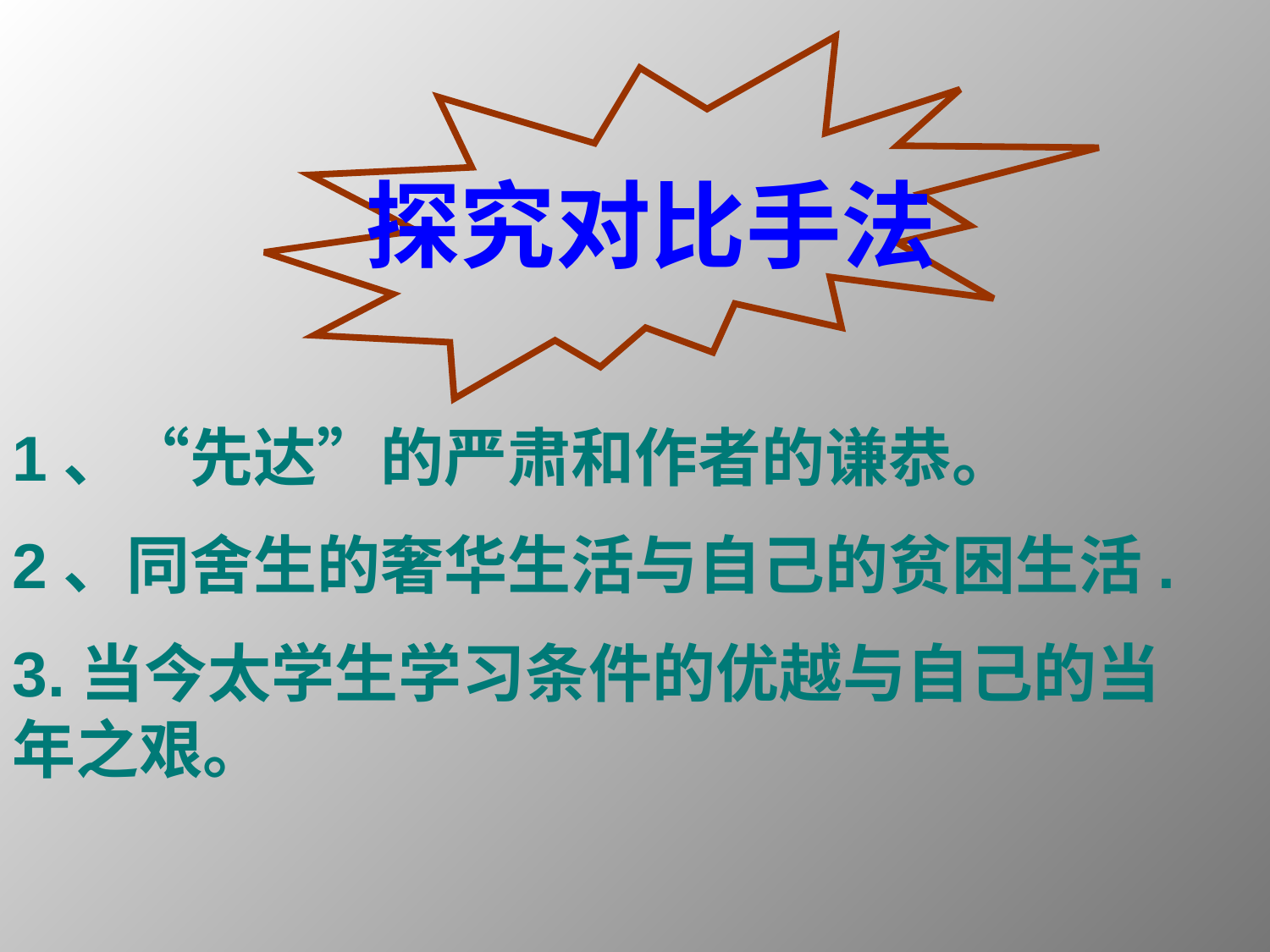

探究对比手法
1、“先达”的严肃和作者的谦恭。
2、同舍生的奢华生活与自己的贫困生活.
3.当今太学生学习条件的优越与自己的当年之艰。